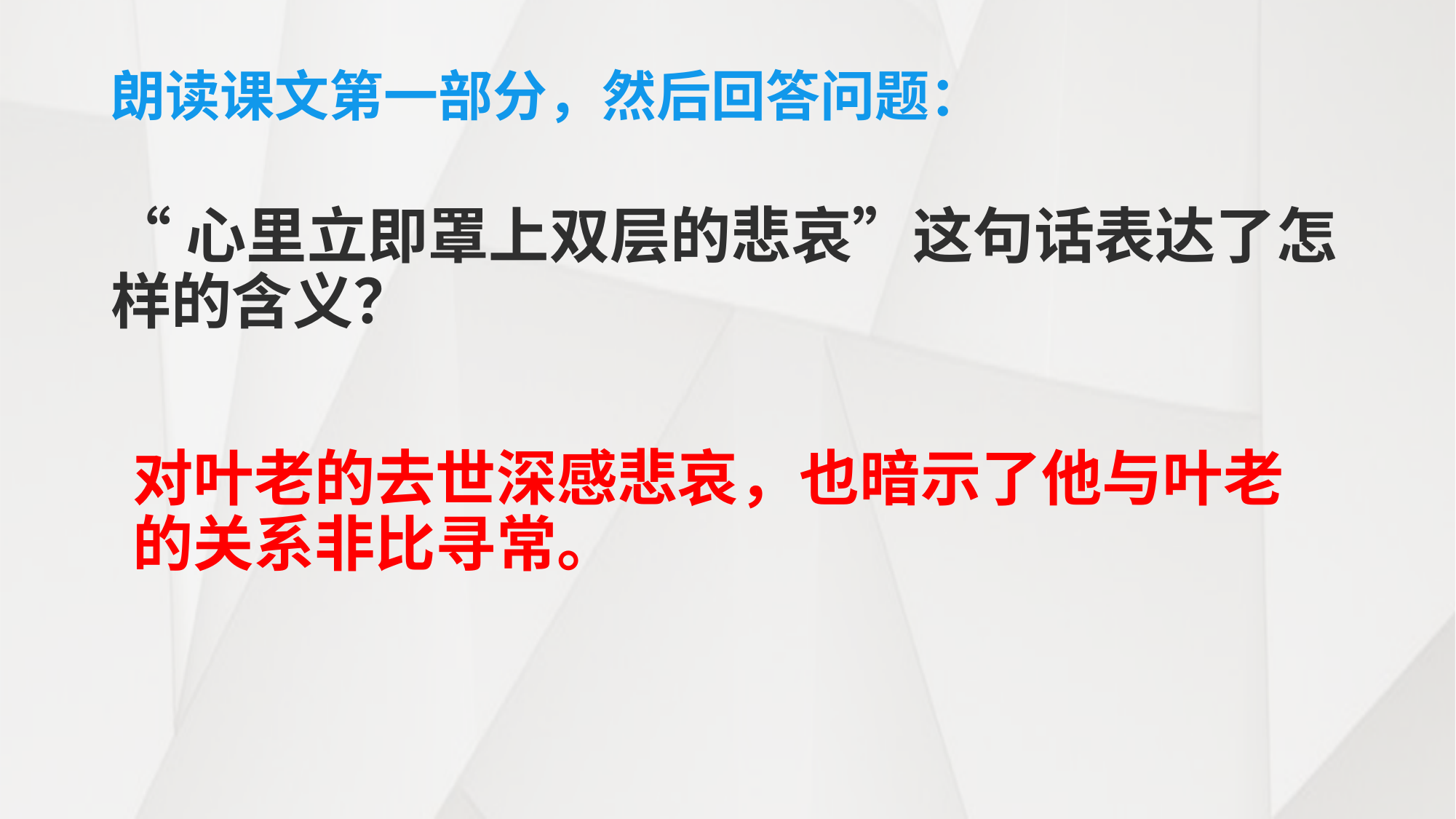

# 朗读课文第一部分，然后回答问题：
“心里立即罩上双层的悲哀”这句话表达了怎样的含义？

对叶老的去世深感悲哀，也暗示了他与叶老的关系非比寻常。